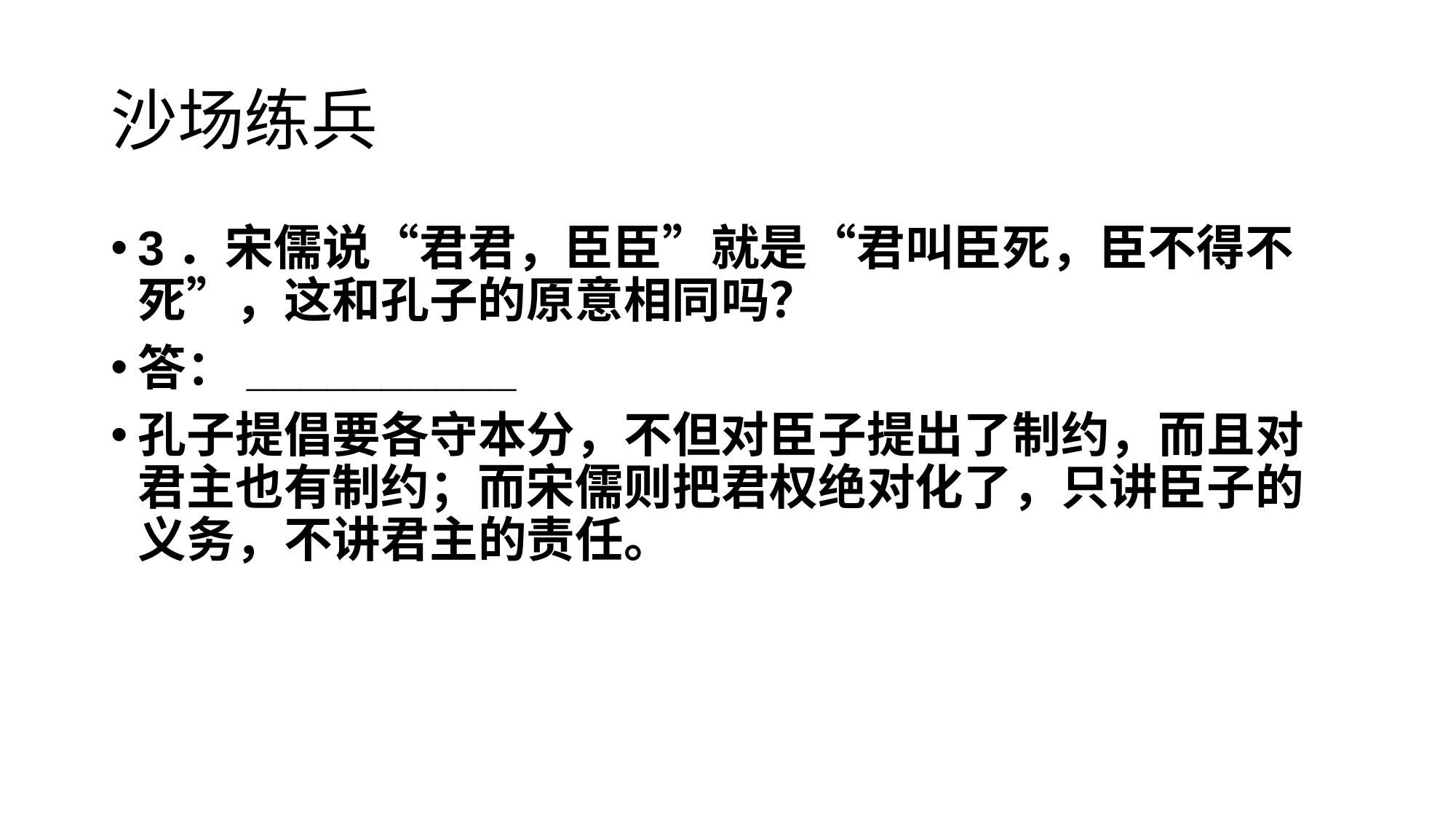

# 沙场练兵
3．宋儒说“君君，臣臣”就是“君叫臣死，臣不得不死”，这和孔子的原意相同吗？
答：__________
孔子提倡要各守本分，不但对臣子提出了制约，而且对君主也有制约；而宋儒则把君权绝对化了，只讲臣子的义务，不讲君主的责任。